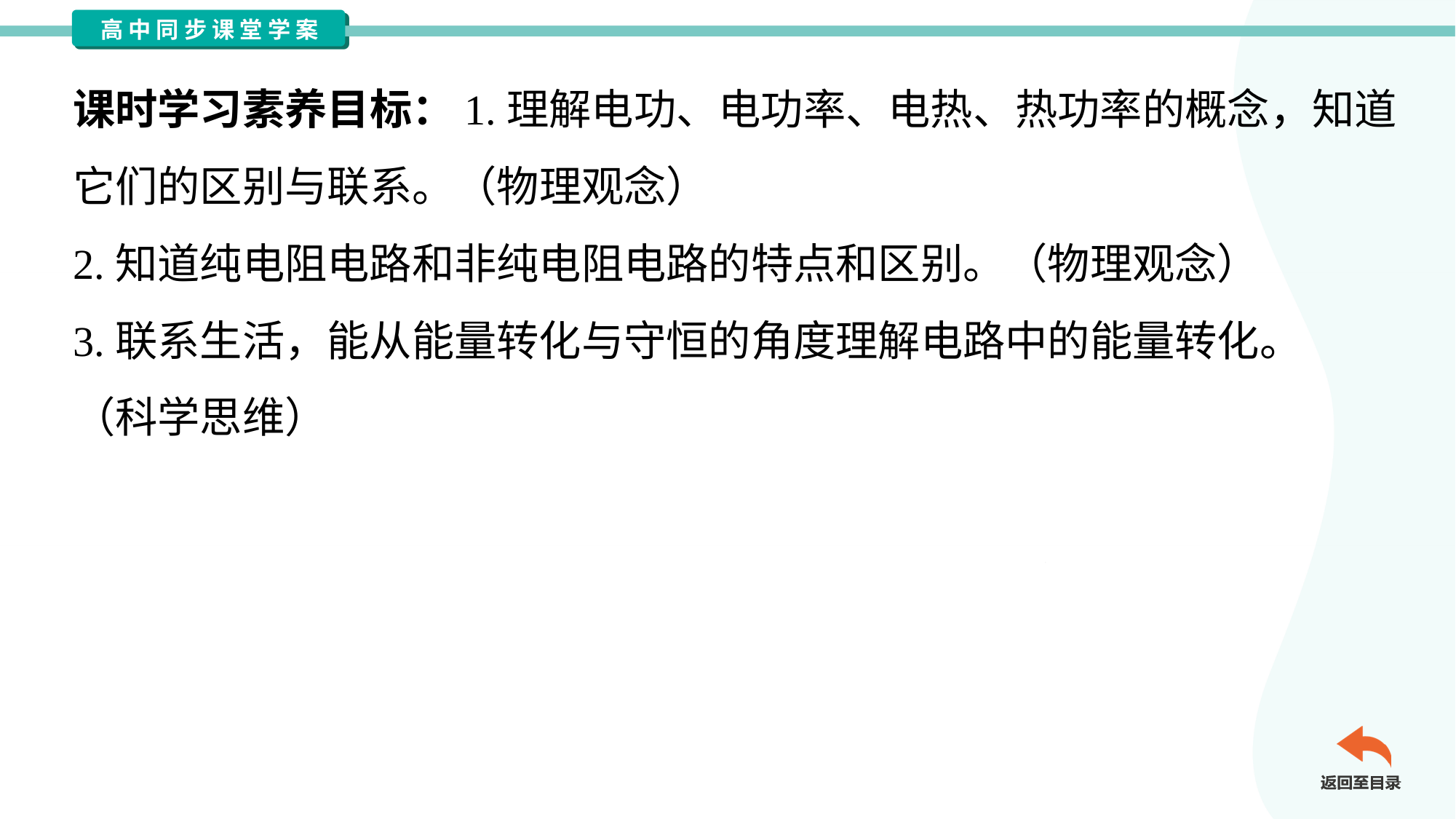

课时学习素养目标：1.理解电功、电功率、电热、热功率的概念，知道
它们的区别与联系。（物理观念）
2.知道纯电阻电路和非纯电阻电路的特点和区别。（物理观念）
3.联系生活，能从能量转化与守恒的角度理解电路中的能量转化。
（科学思维）